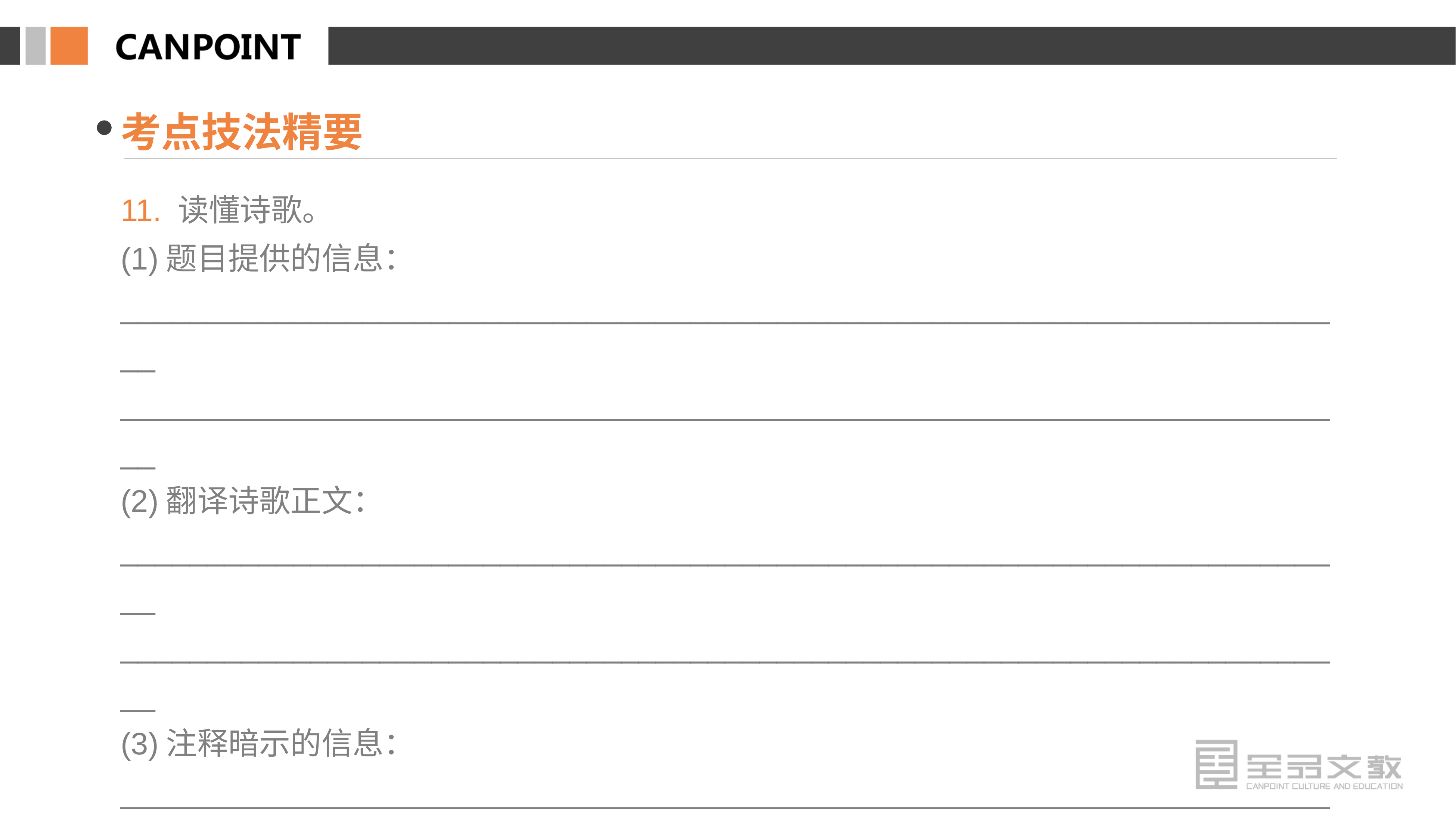

考点技法精要

11. 读懂诗歌。
(1)题目提供的信息：
________________________________________________________________________
________________________________________________________________________
(2)翻译诗歌正文：
________________________________________________________________________
________________________________________________________________________
(3)注释暗示的信息：
________________________________________________________________________
________________________________________________________________________